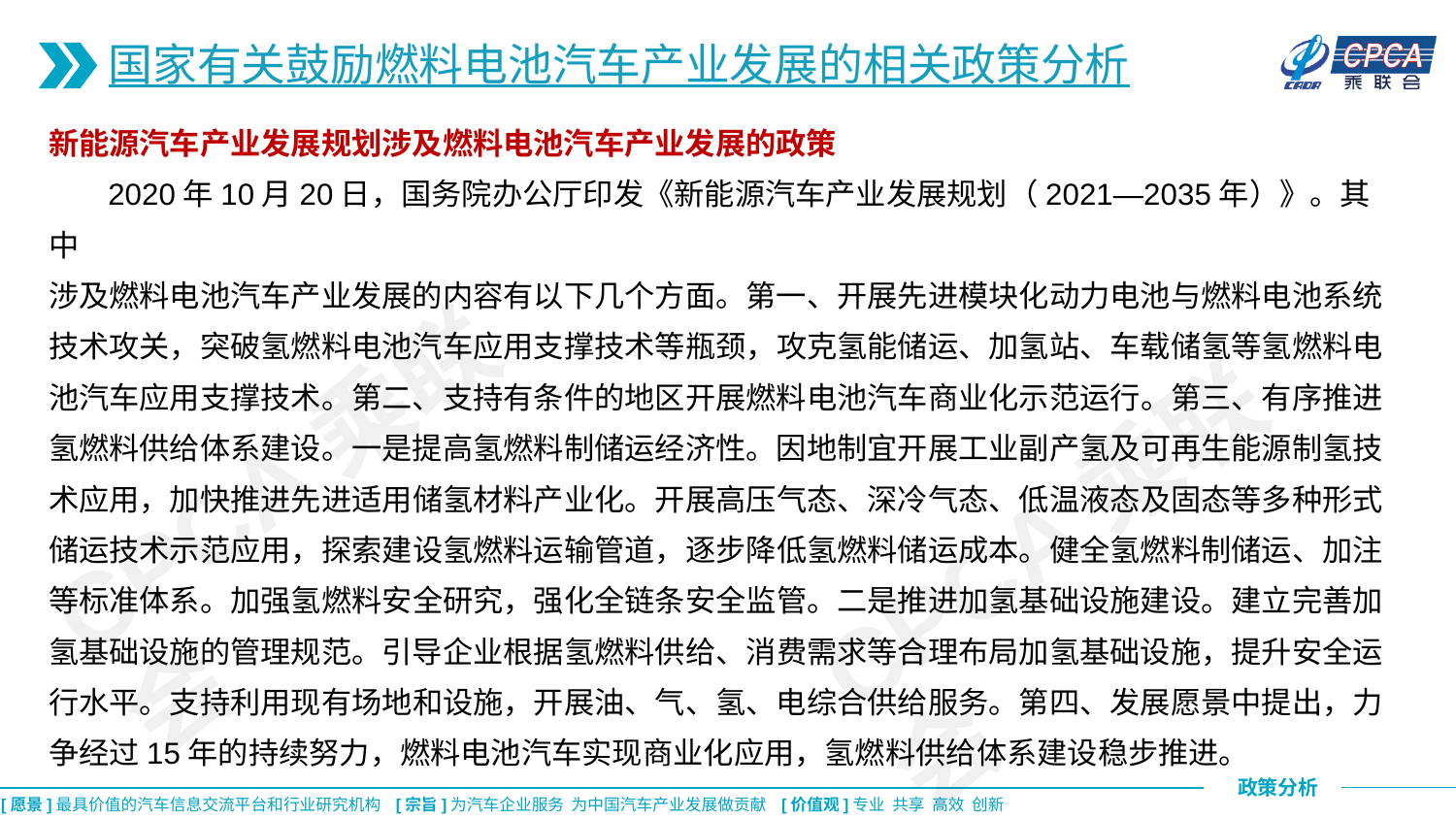

国家有关鼓励燃料电池汽车产业发展的相关政策分析
新能源汽车产业发展规划涉及燃料电池汽车产业发展的政策
       2020年10月20日，国务院办公厅印发《新能源汽车产业发展规划（2021—2035年）》。其中
涉及燃料电池汽车产业发展的内容有以下几个方面。第一、开展先进模块化动力电池与燃料电池系统技术攻关，突破氢燃料电池汽车应用支撑技术等瓶颈，攻克氢能储运、加氢站、车载储氢等氢燃料电池汽车应用支撑技术。第二、支持有条件的地区开展燃料电池汽车商业化示范运行。第三、有序推进氢燃料供给体系建设。一是提高氢燃料制储运经济性。因地制宜开展工业副产氢及可再生能源制氢技术应用，加快推进先进适用储氢材料产业化。开展高压气态、深冷气态、低温液态及固态等多种形式储运技术示范应用，探索建设氢燃料运输管道，逐步降低氢燃料储运成本。健全氢燃料制储运、加注等标准体系。加强氢燃料安全研究，强化全链条安全监管。二是推进加氢基础设施建设。建立完善加氢基础设施的管理规范。引导企业根据氢燃料供给、消费需求等合理布局加氢基础设施，提升安全运行水平。支持利用现有场地和设施，开展油、气、氢、电综合供给服务。第四、发展愿景中提出，力争经过15年的持续努力，燃料电池汽车实现商业化应用，氢燃料供给体系建设稳步推进。
CPCA乘联会
CPCA乘联会